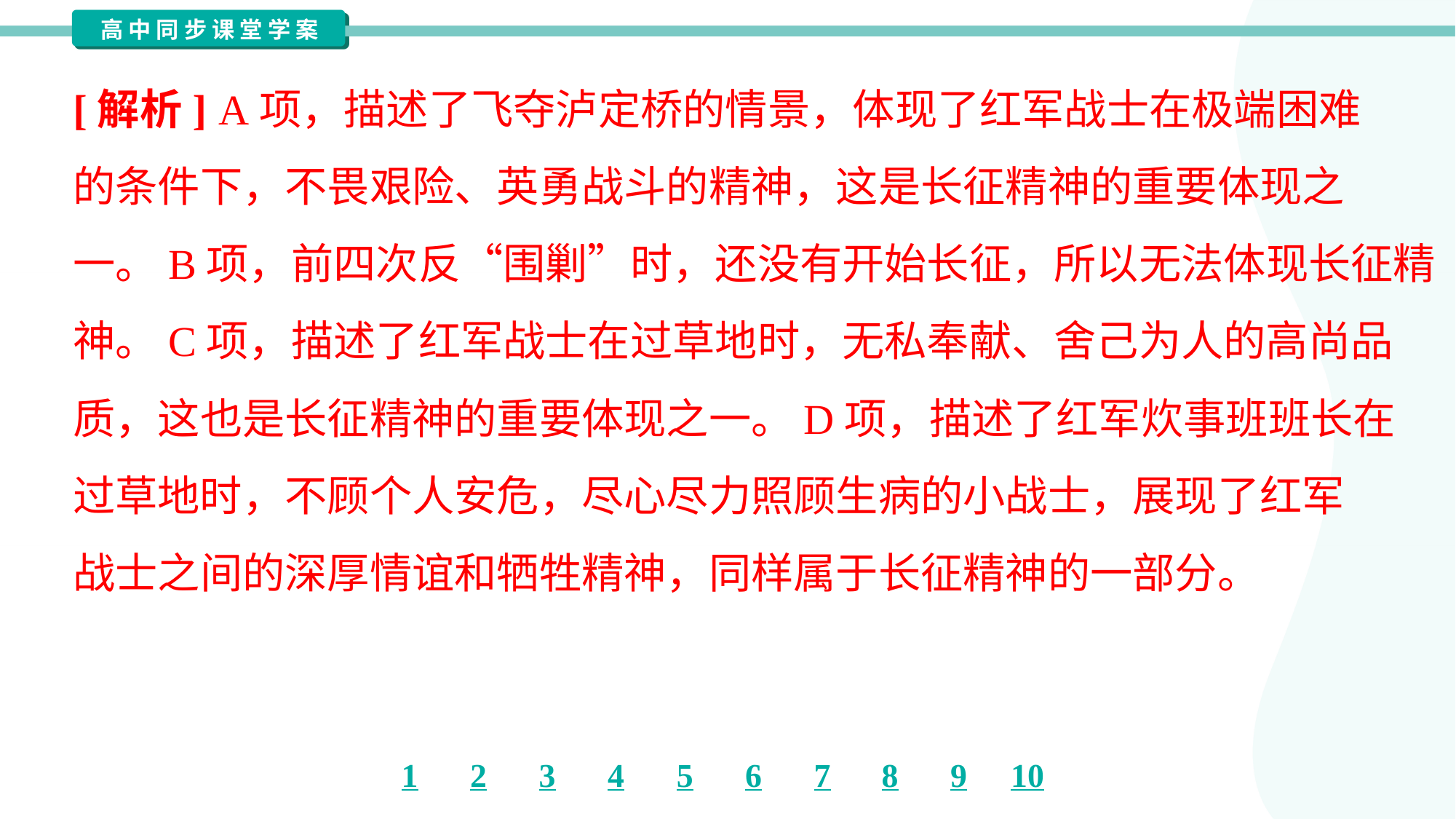

[解析] A项，描述了飞夺泸定桥的情景，体现了红军战士在极端困难
的条件下，不畏艰险、英勇战斗的精神，这是长征精神的重要体现之
一。B项，前四次反“围剿”时，还没有开始长征，所以无法体现长征精
神。C项，描述了红军战士在过草地时，无私奉献、舍己为人的高尚品
质，这也是长征精神的重要体现之一。D项，描述了红军炊事班班长在
过草地时，不顾个人安危，尽心尽力照顾生病的小战士，展现了红军
战士之间的深厚情谊和牺牲精神，同样属于长征精神的一部分。